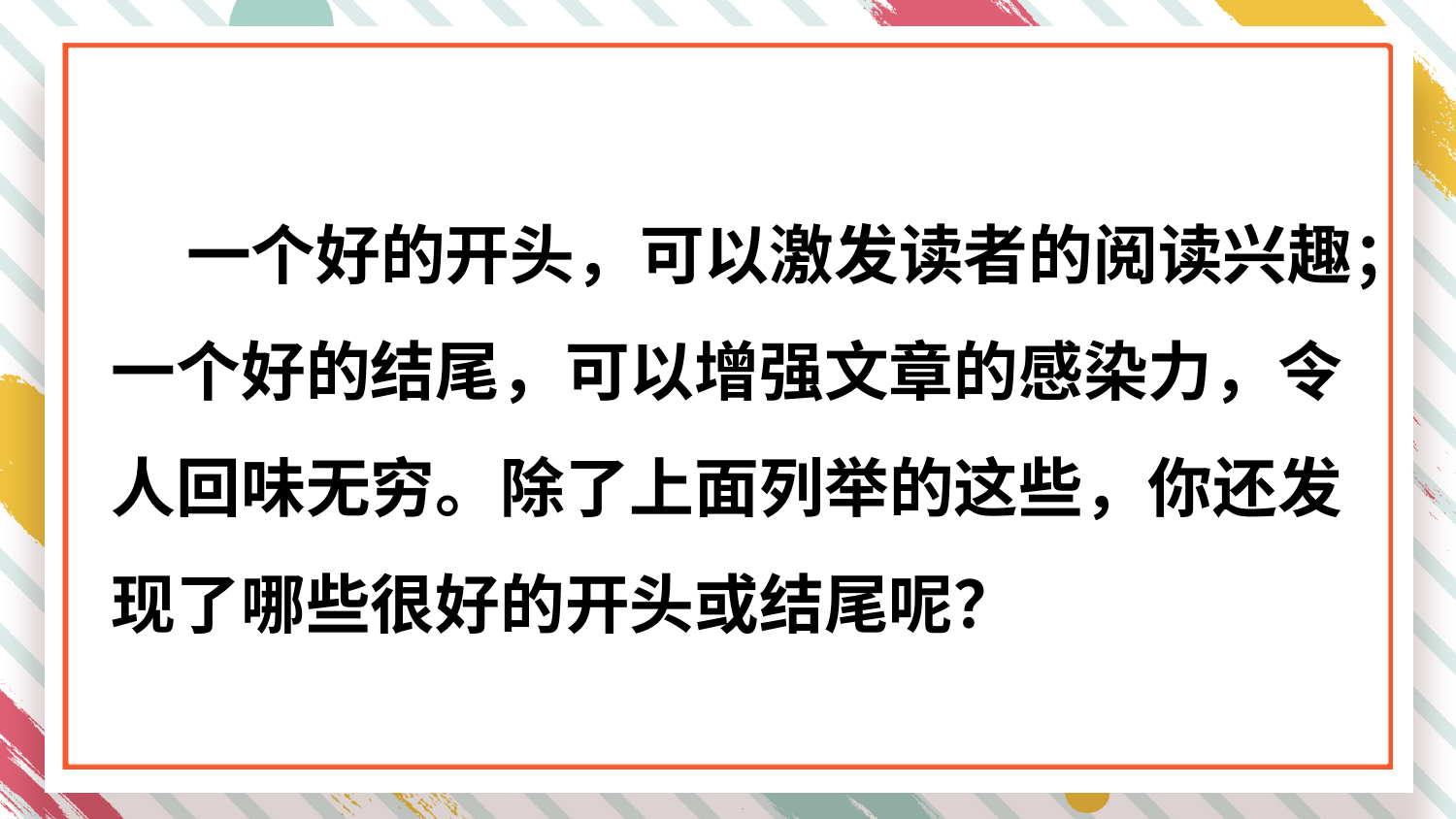

一个好的开头，可以激发读者的阅读兴趣；一个好的结尾，可以增强文章的感染力，令人回味无穷。除了上面列举的这些，你还发现了哪些很好的开头或结尾呢？